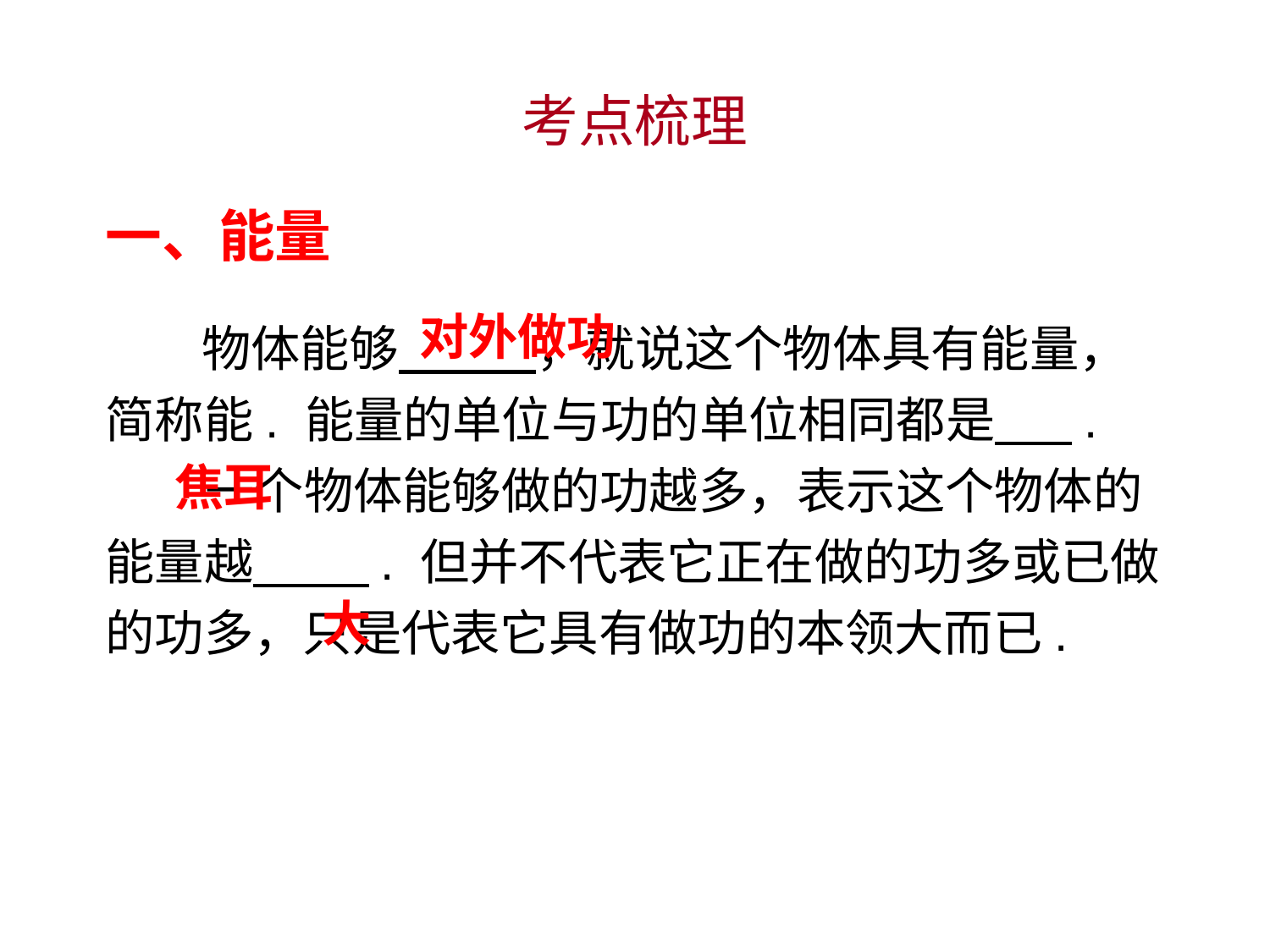

考点梳理
一、能量
物体能够　        ，就说这个物体具有能量，简称能. 能量的单位与功的单位相同都是       .
一个物体能够做的功越多，表示这个物体的能量越　      . 但并不代表它正在做的功多或已做的功多，只是代表它具有做功的本领大而已.
对外做功
焦耳
大